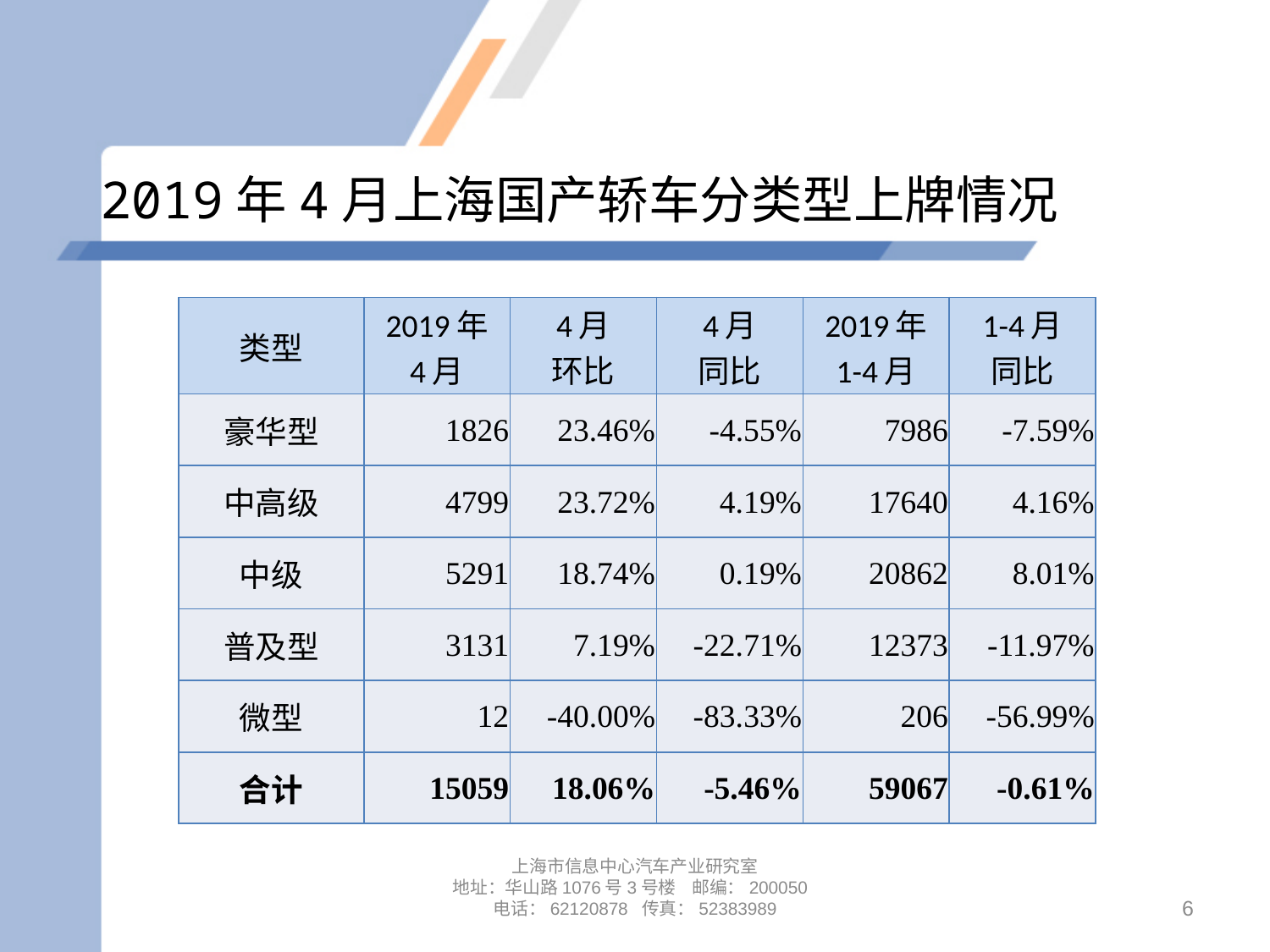

# 2019年4月上海国产轿车分类型上牌情况
| 类型 | 2019年 4月 | 4月 环比 | 4月 同比 | 2019年 1-4月 | 1-4月 同比 |
| --- | --- | --- | --- | --- | --- |
| 豪华型 | 1826 | 23.46% | -4.55% | 7986 | -7.59% |
| 中高级 | 4799 | 23.72% | 4.19% | 17640 | 4.16% |
| 中级 | 5291 | 18.74% | 0.19% | 20862 | 8.01% |
| 普及型 | 3131 | 7.19% | -22.71% | 12373 | -11.97% |
| 微型 | 12 | -40.00% | -83.33% | 206 | -56.99% |
| 合计 | 15059 | 18.06% | -5.46% | 59067 | -0.61% |
上海市信息中心汽车产业研究室
地址：华山路1076号3号楼    邮编：200050
电话：62120878  传真：52383989

6